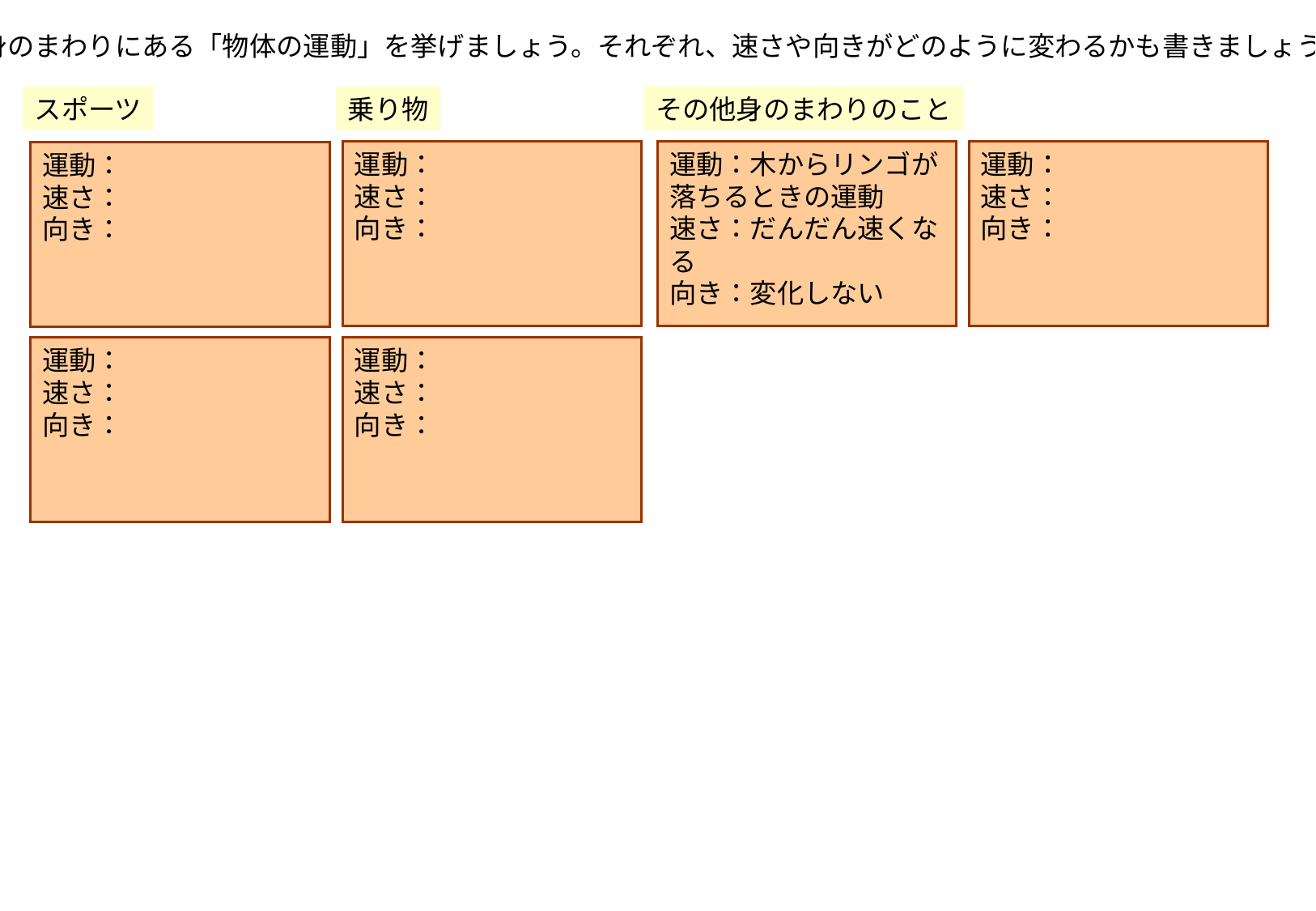

①身のまわりにある「物体の運動」を挙げましょう。それぞれ、速さや向きがどのように変わるかも書きましょう。
スポーツ
乗り物
その他身のまわりのこと
運動：
速さ：
向き：
運動：木からリンゴが落ちるときの運動
速さ：だんだん速くなる
向き：変化しない
運動：
速さ：
向き：
運動：
速さ：
向き：
運動：
速さ：
向き：
運動：
速さ：
向き：